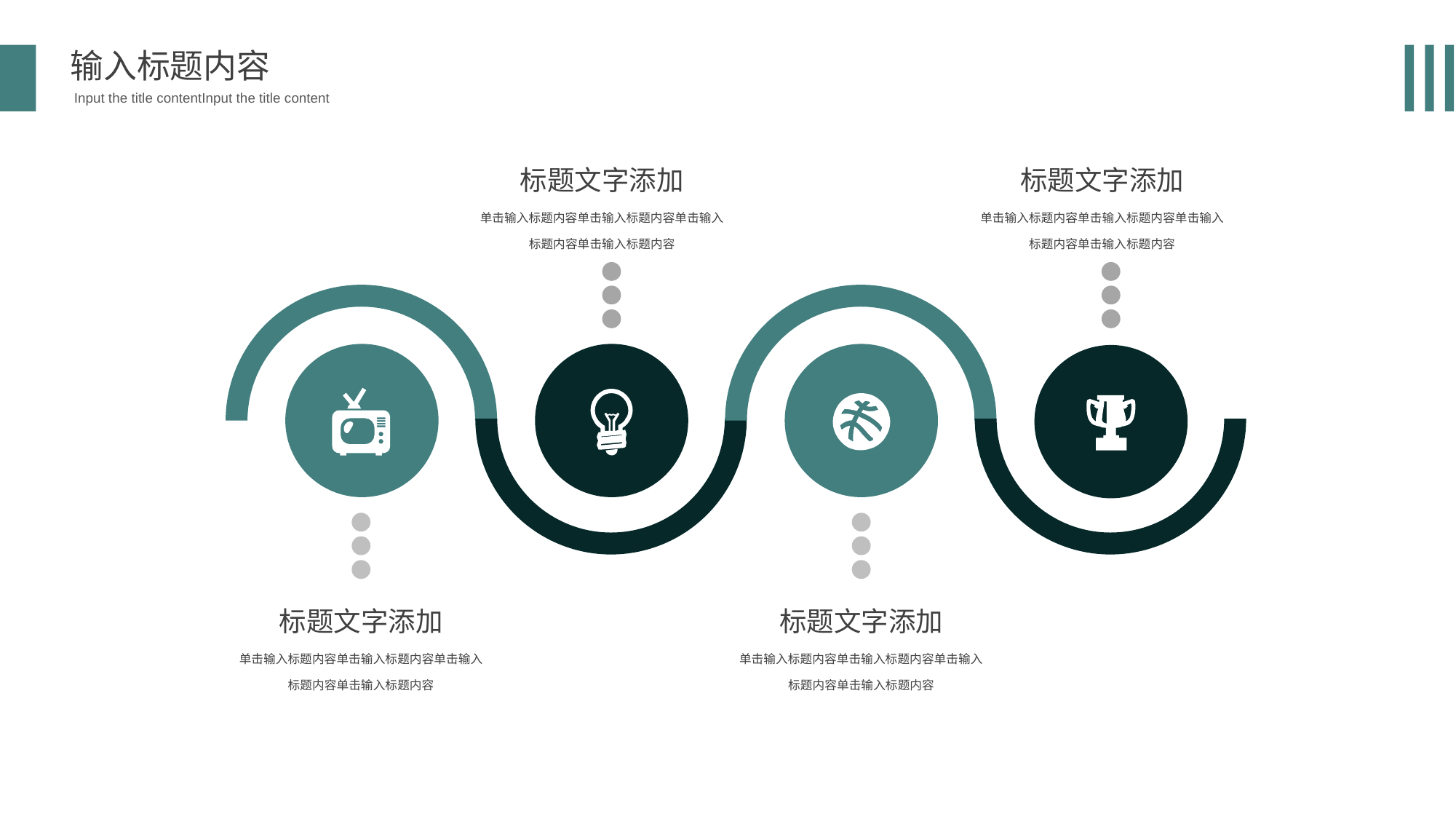

输入标题内容
Input the title contentInput the title content

标题文字添加
单击输入标题内容单击输入标题内容单击输入标题内容单击输入标题内容
标题文字添加
单击输入标题内容单击输入标题内容单击输入标题内容单击输入标题内容

标题文字添加
单击输入标题内容单击输入标题内容单击输入标题内容单击输入标题内容
标题文字添加
单击输入标题内容单击输入标题内容单击输入标题内容单击输入标题内容